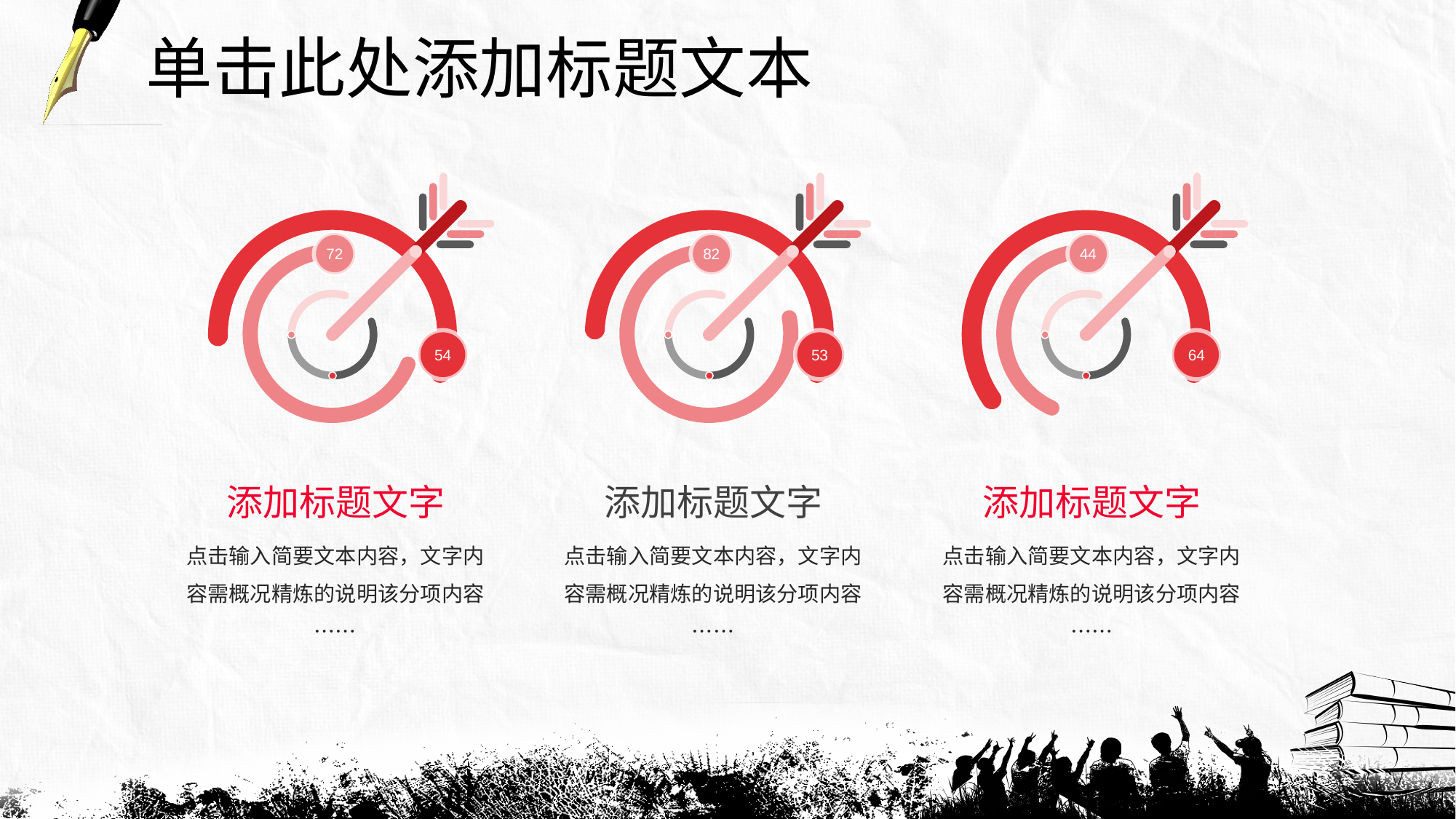

单击此处添加标题文本

72

54

82

53

44

64

添加标题文字
添加标题文字
添加标题文字
点击输入简要文本内容，文字内容需概况精炼的说明该分项内容……
点击输入简要文本内容，文字内容需概况精炼的说明该分项内容……
点击输入简要文本内容，文字内容需概况精炼的说明该分项内容……